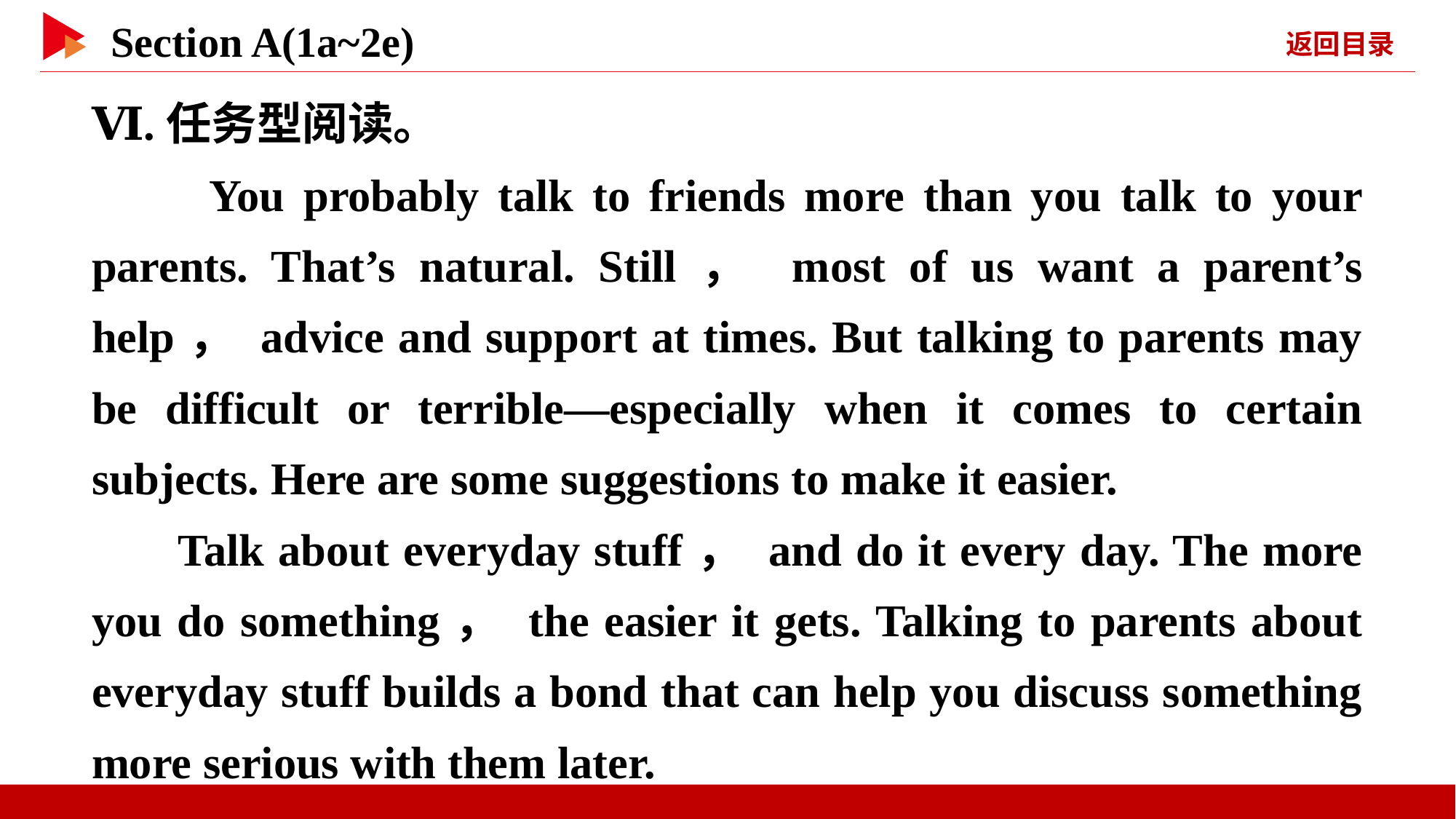

Ⅵ.任务型阅读。
　　You probably talk to friends more than you talk to your parents. That’s natural. Still， most of us want a parent’s help， advice and support at times. But talking to parents may be difficult or terrible—especially when it comes to certain subjects. Here are some suggestions to make it easier.
Talk about everyday stuff， and do it every day. The more you do something， the easier it gets. Talking to parents about everyday stuff builds a bond that can help you discuss something more serious with them later.